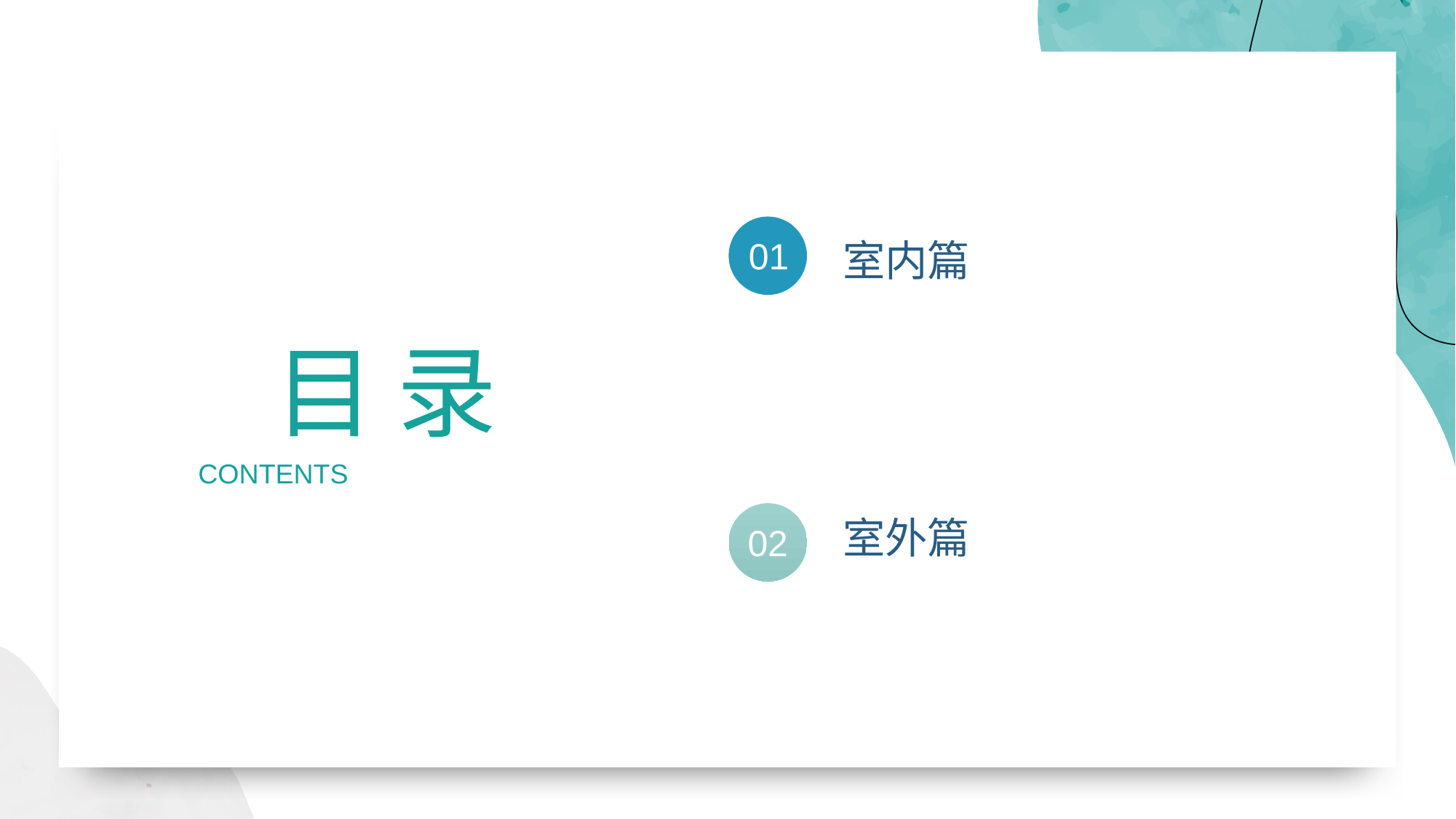

01
室内篇
目 录
CONTENTS

室外篇
02